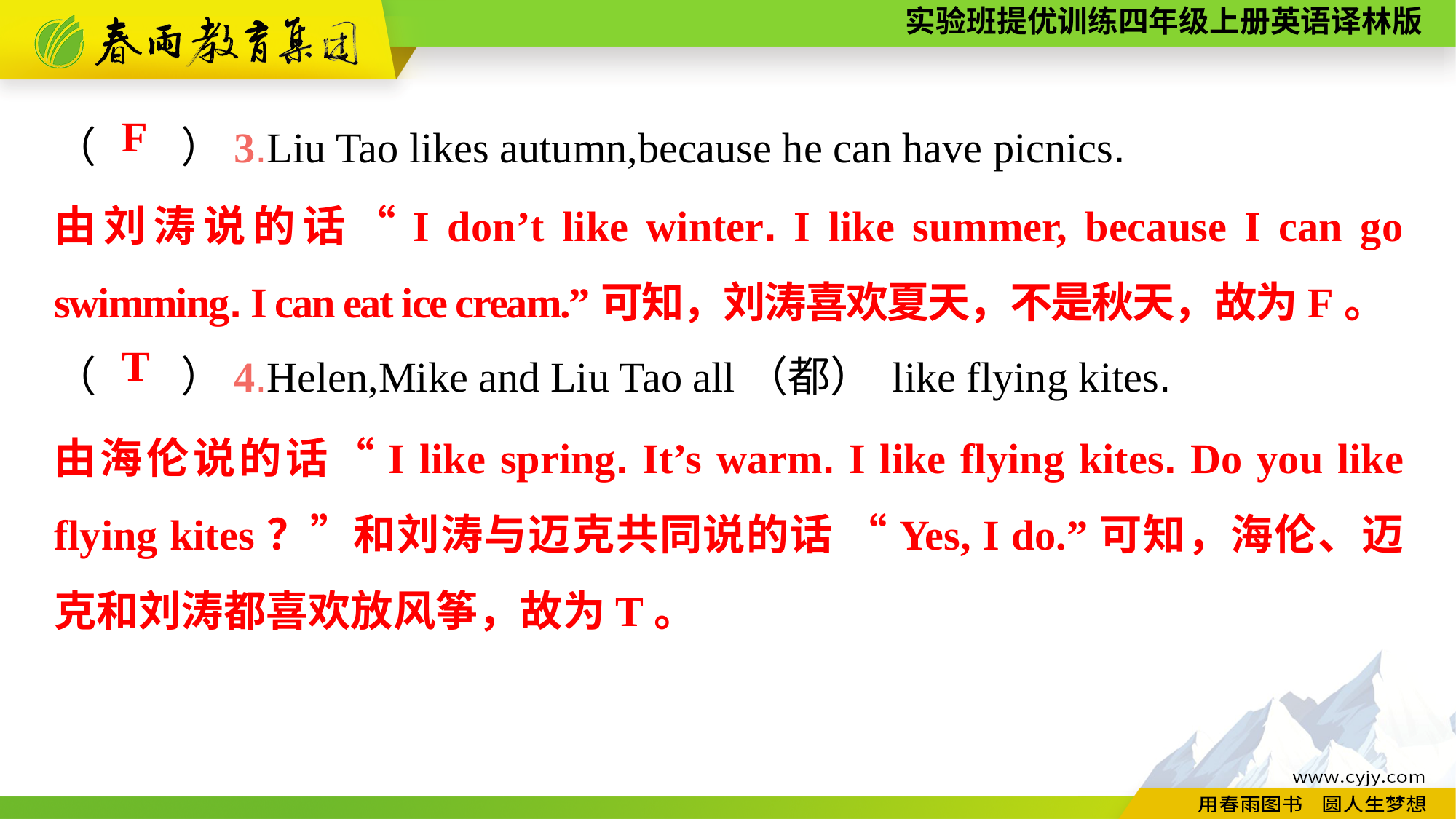

（　　）3.Liu Tao likes autumn,because he can have picnics.

（　　）4.Helen,Mike and Liu Tao all（都） like flying kites.
F
由刘涛说的话“I don’t like winter. I like summer, because I can go swimming. I can eat ice cream.”可知，刘涛喜欢夏天，不是秋天，故为F。
T
由海伦说的话“I like spring. It’s warm. I like flying kites. Do you like flying kites？”和刘涛与迈克共同说的话 “Yes, I do.”可知，海伦、迈克和刘涛都喜欢放风筝，故为T。